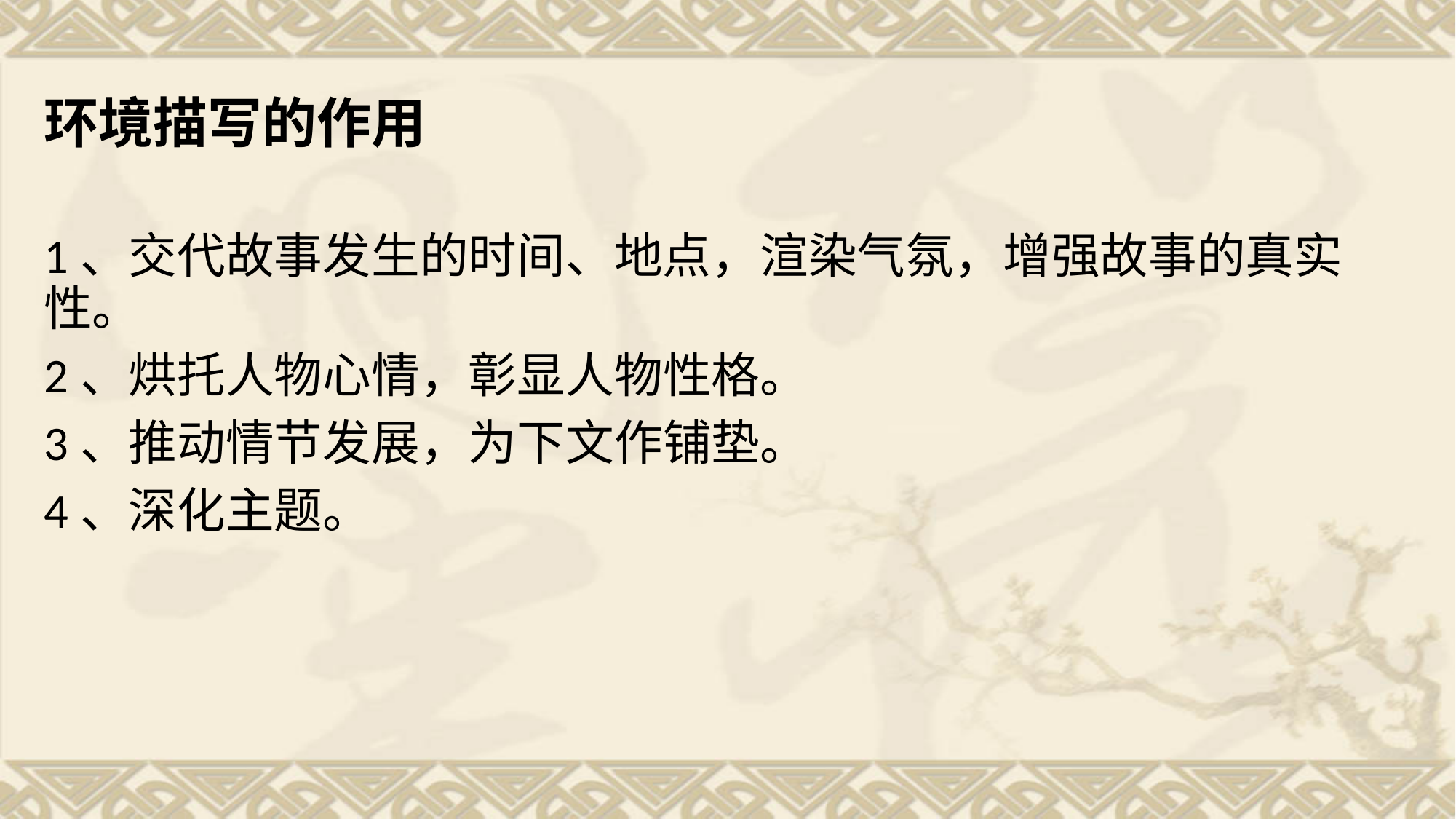

环境描写的作用

1、交代故事发生的时间、地点，渲染气氛，增强故事的真实性。
2、烘托人物心情，彰显人物性格。
3、推动情节发展，为下文作铺垫。
4、深化主题。